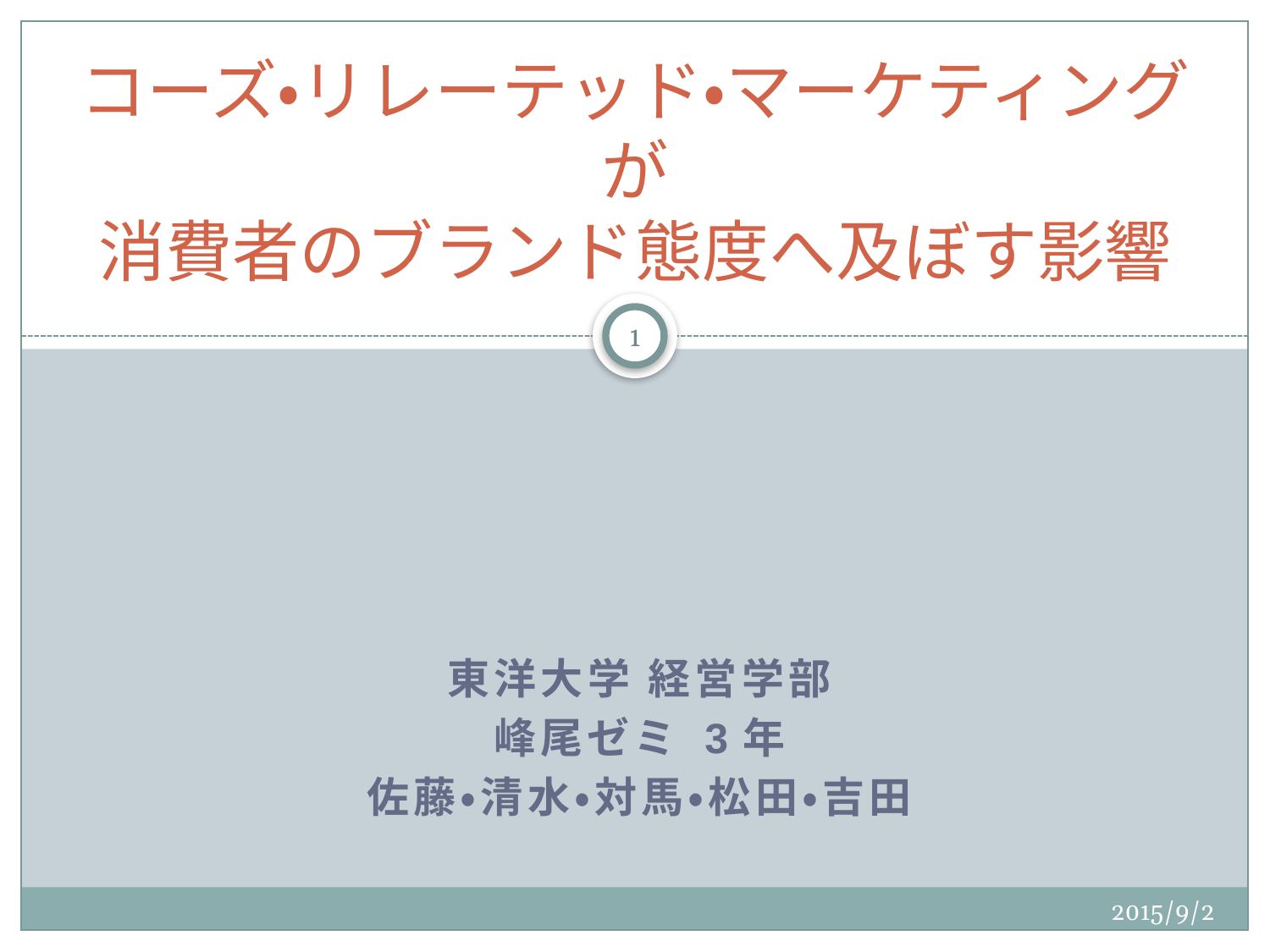

# コーズ・リレーテッド・マーケティングが 消費者のブランド態度へ及ぼす影響
1
東洋大学 経営学部
峰尾ゼミ 3年
佐藤・清水・対馬・松田・吉田
2015/9/2